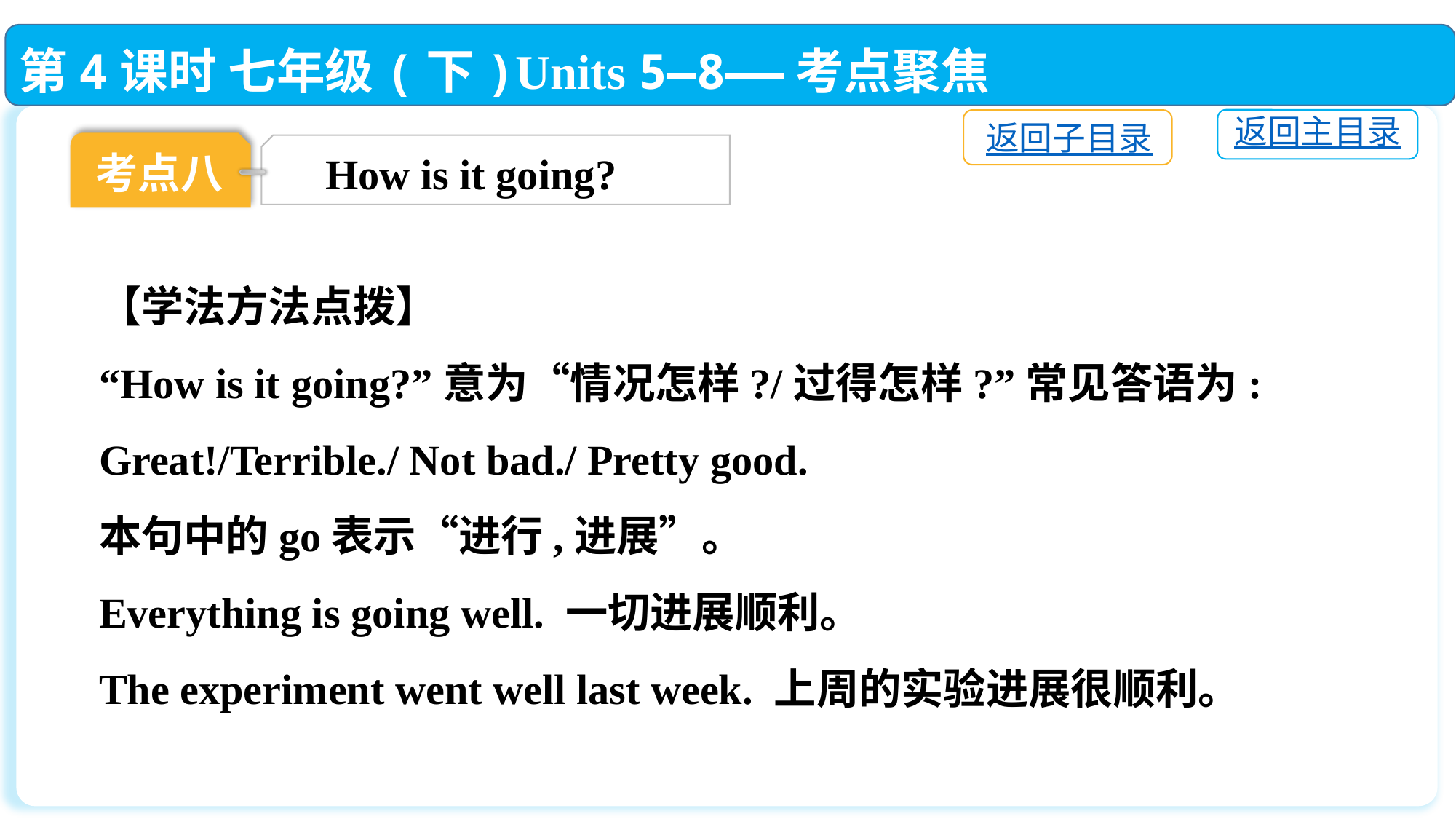

第4课时 七年级(下)Units 5—8——考点聚焦

返回主目录

返回子目录
考点八

How is it going?

【学法方法点拨】
“How is it going?”意为“情况怎样?/过得怎样?”常见答语为: Great!/Terrible./ Not bad./ Pretty good.
本句中的go表示“进行,进展”。
Everything is going well. 一切进展顺利。
The experiment went well last week. 上周的实验进展很顺利。